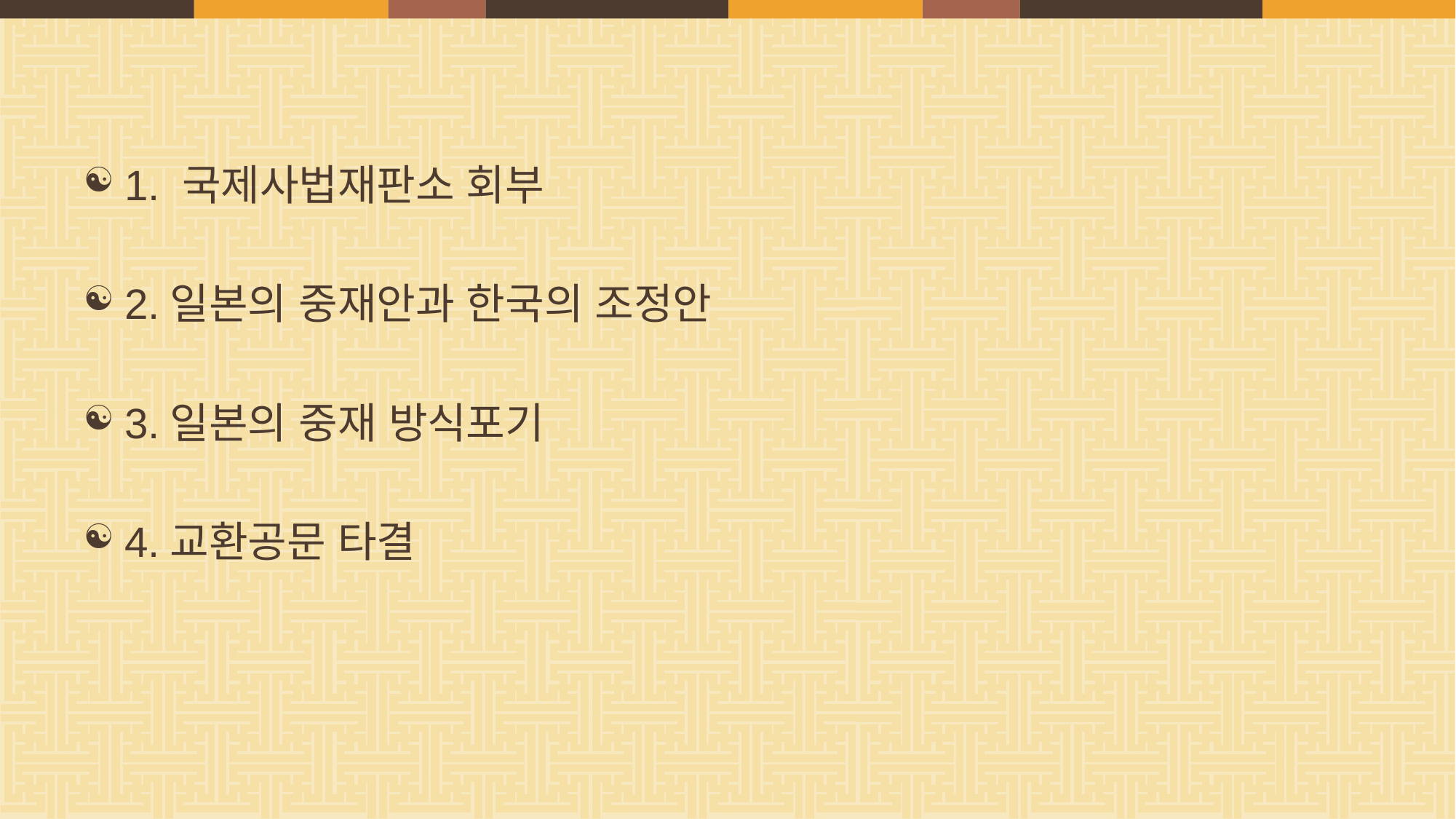

#
1. 국제사법재판소 회부

2.일본의 중재안과 한국의 조정안

3.일본의 중재 방식포기

4.교환공문 타결